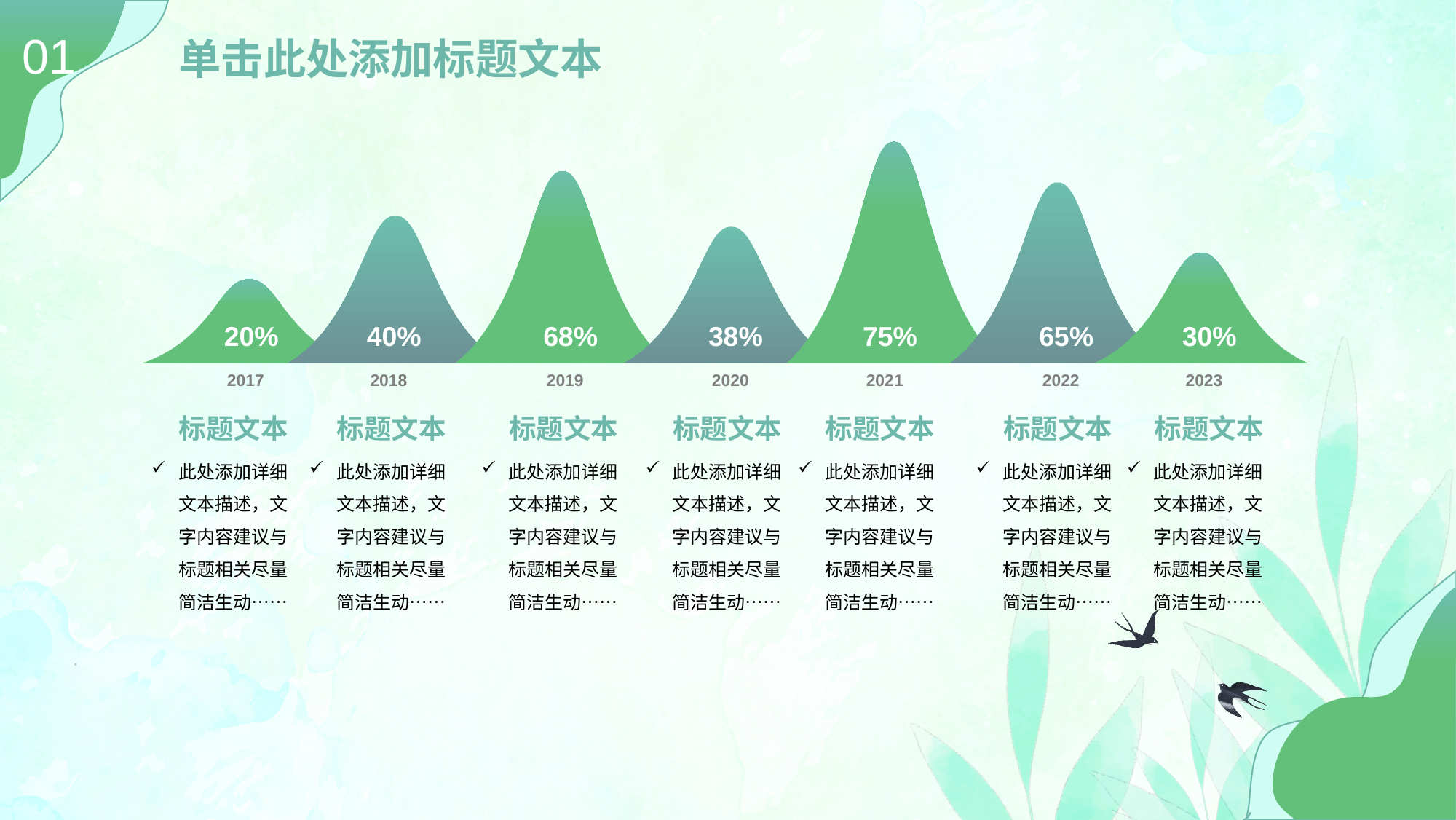

01
单击此处添加标题文本

20%
40%
68%
38%
75%
65%
30%
2017
2018
2019
2020
2021
2022
2023
标题文本
标题文本
标题文本
标题文本
标题文本
标题文本
标题文本
此处添加详细文本描述，文字内容建议与标题相关尽量简洁生动……
此处添加详细文本描述，文字内容建议与标题相关尽量简洁生动……
此处添加详细文本描述，文字内容建议与标题相关尽量简洁生动……
此处添加详细文本描述，文字内容建议与标题相关尽量简洁生动……
此处添加详细文本描述，文字内容建议与标题相关尽量简洁生动……
此处添加详细文本描述，文字内容建议与标题相关尽量简洁生动……
此处添加详细文本描述，文字内容建议与标题相关尽量简洁生动……